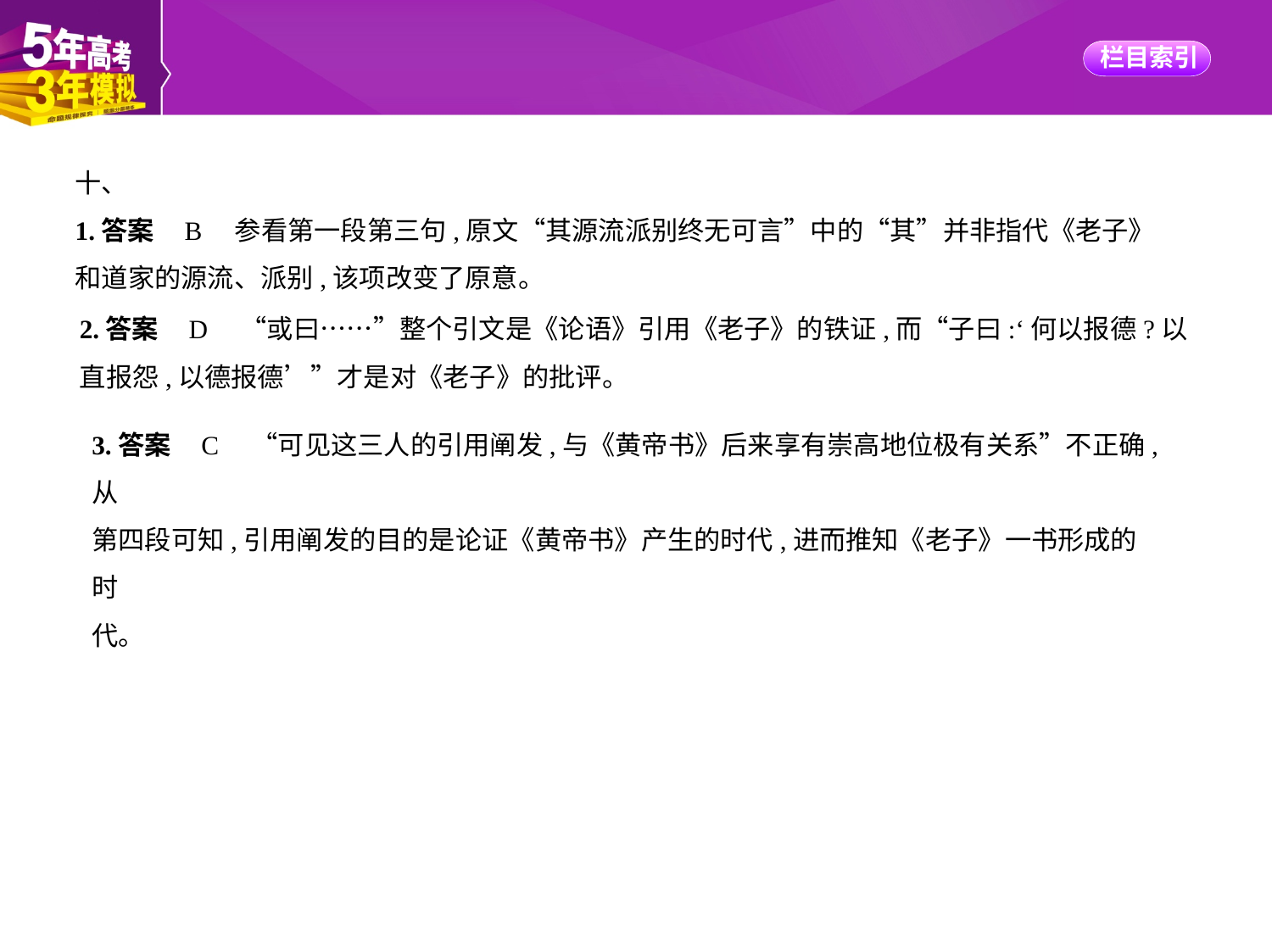

十、
1.答案    B　参看第一段第三句,原文“其源流派别终无可言”中的“其”并非指代《老子》
和道家的源流、派别,该项改变了原意。
2.答案    D　“或曰……”整个引文是《论语》引用《老子》的铁证,而“子曰:‘何以报德?以
直报怨,以德报德’”才是对《老子》的批评。
3.答案    C　“可见这三人的引用阐发,与《黄帝书》后来享有崇高地位极有关系”不正确,从
第四段可知,引用阐发的目的是论证《黄帝书》产生的时代,进而推知《老子》一书形成的时
代。